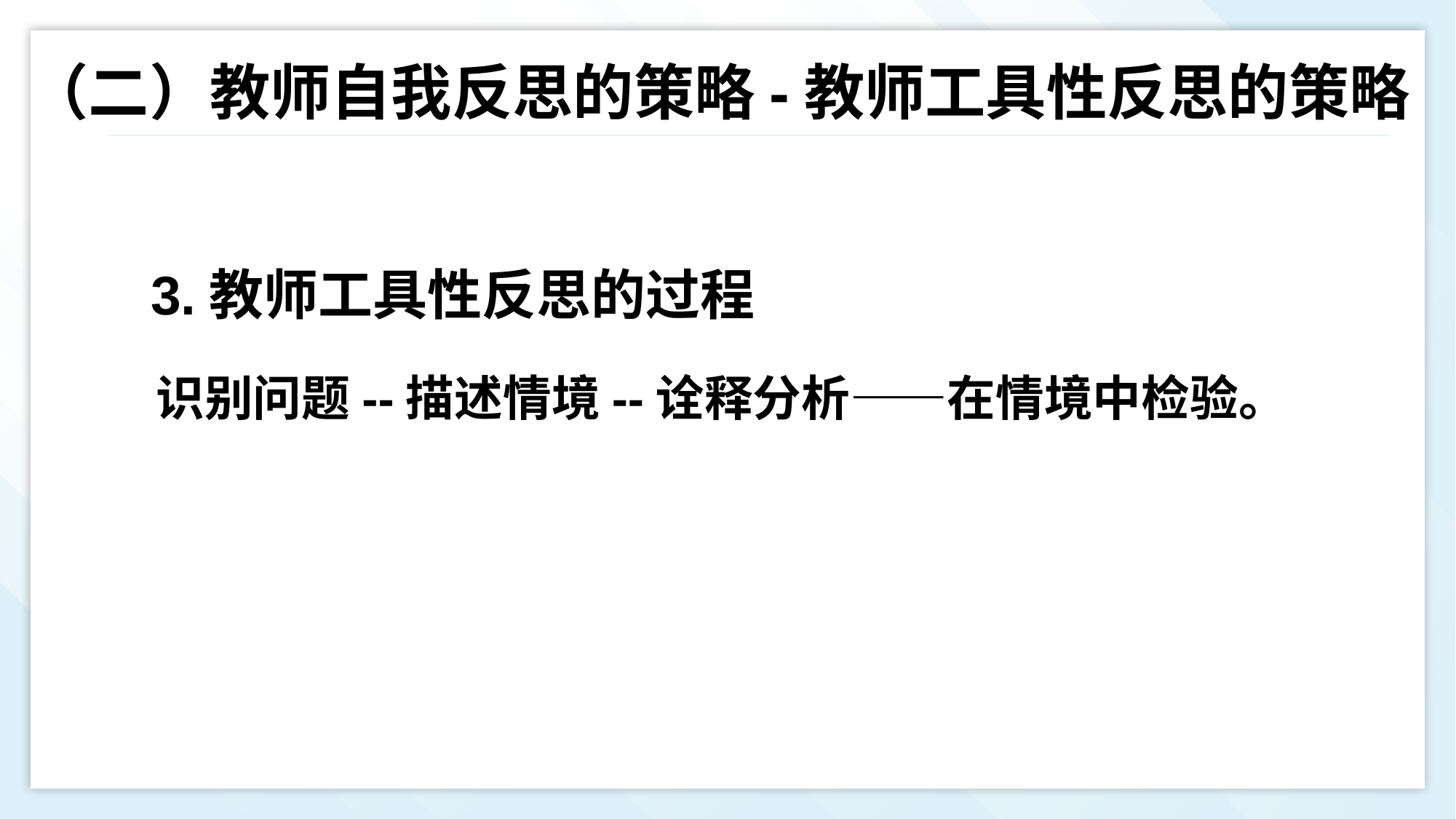

（二）教师自我反思的策略-教师工具性反思的策略
3.教师工具性反思的过程
  识别问题--描述情境--诠释分析——在情境中检验。